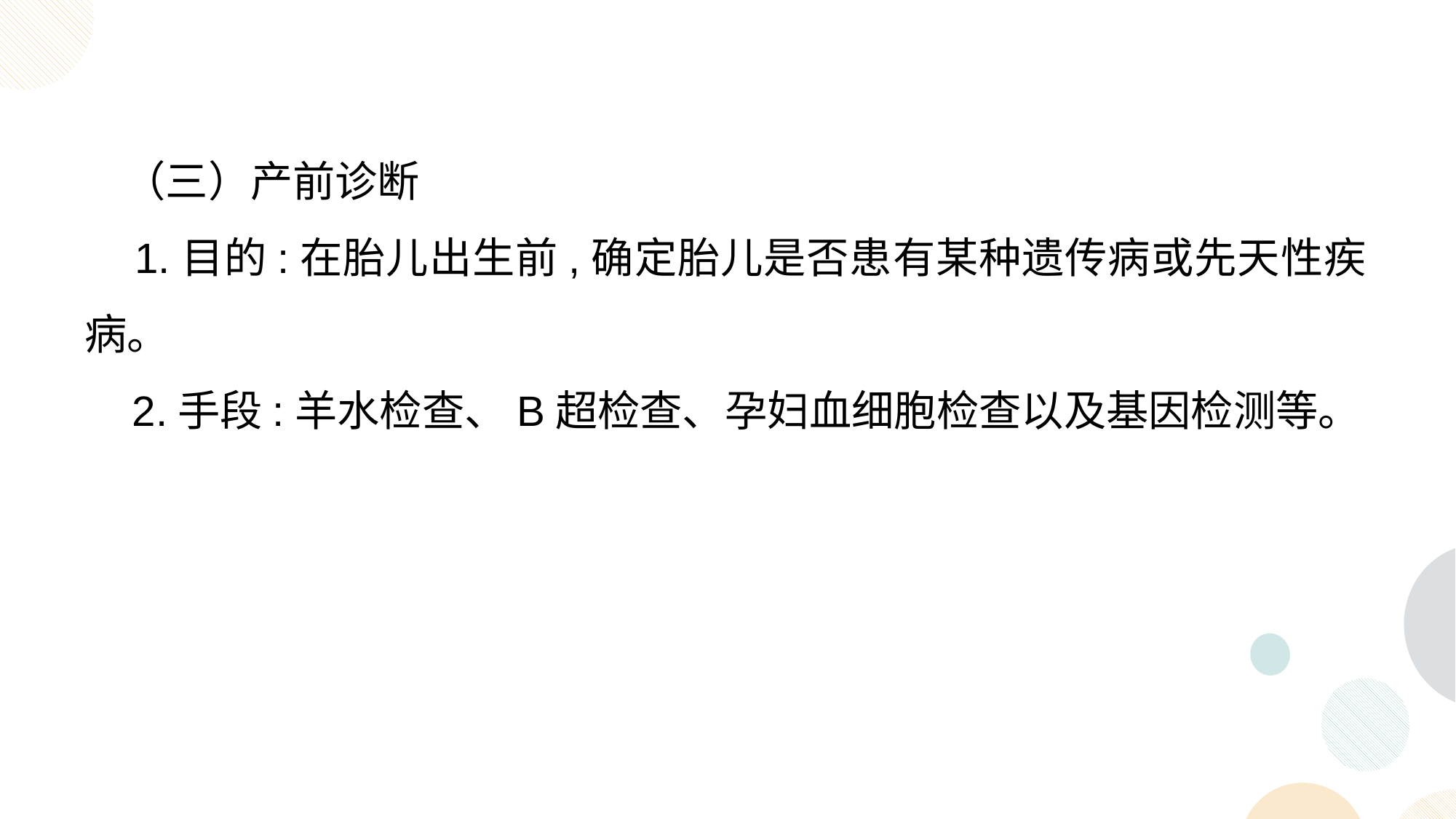

（三）产前诊断
    1.目的:在胎儿出生前,确定胎儿是否患有某种遗传病或先天性疾病。
    2.手段:羊水检查、B超检查、孕妇血细胞检查以及基因检测等。